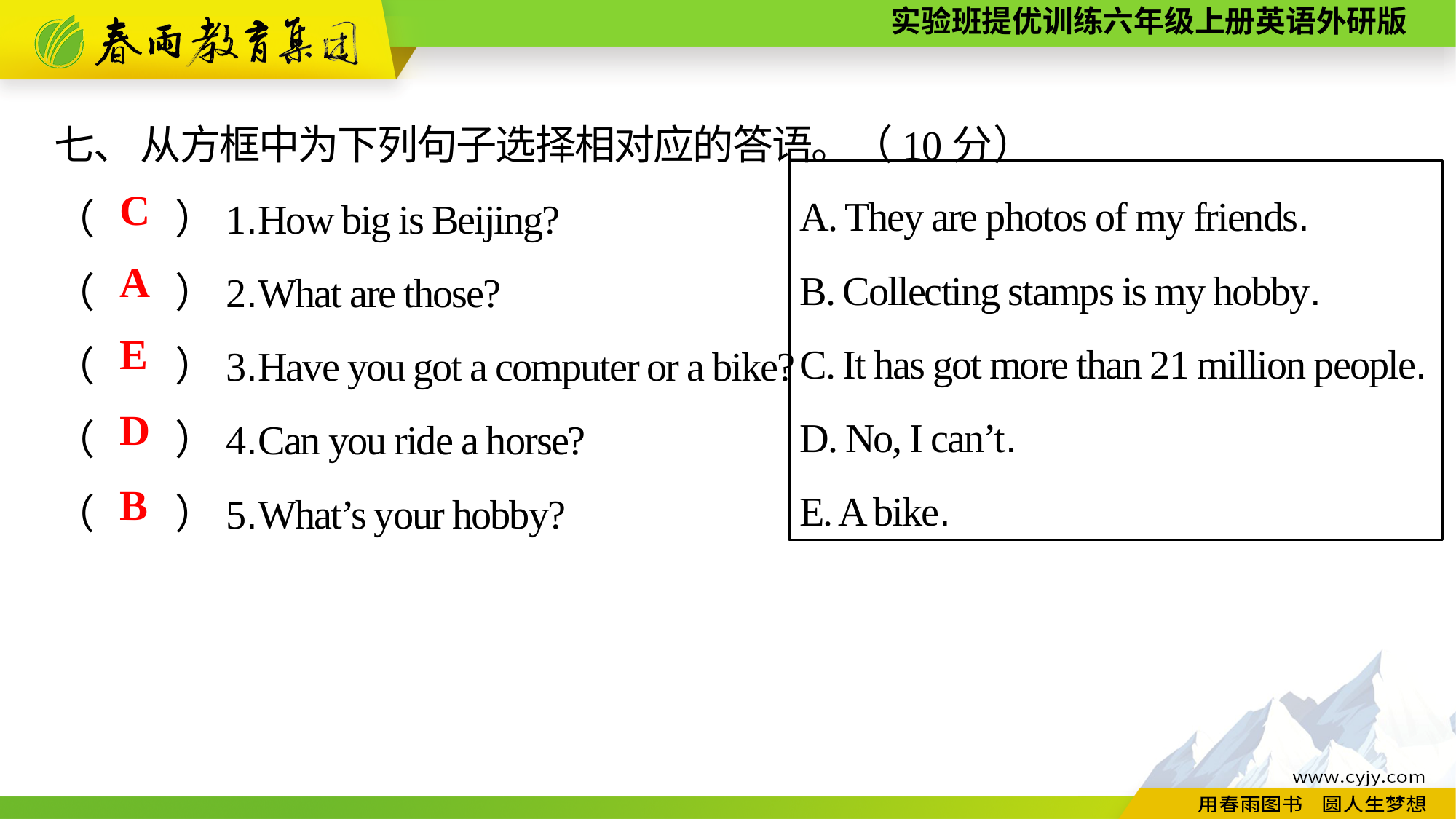

七、 从方框中为下列句子选择相对应的答语。（10分）
（　　）1.How big is Beijing?
（　　）2.What are those?
（　　）3.Have you got a computer or a bike?
（　　）4.Can you ride a horse?
（　　）5.What’s your hobby?
A. They are photos of my friends.
B. Collecting stamps is my hobby.
C. It has got more than 21 million people.
D. No, I can’t.
E. A bike.
C
A
E
D
B